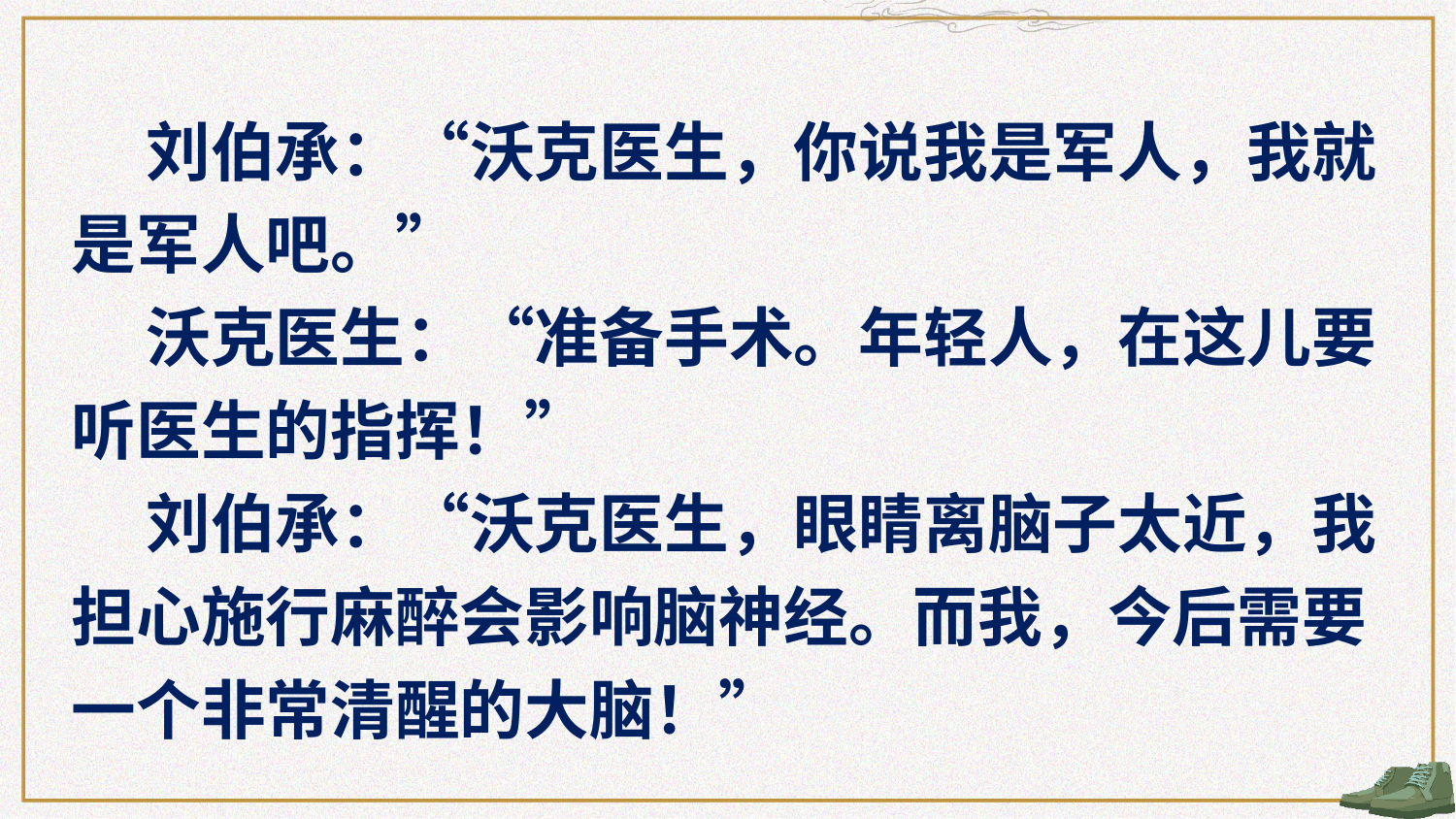

刘伯承：“沃克医生，你说我是军人，我就是军人吧。”
    沃克医生：“准备手术。年轻人，在这儿要听医生的指挥！”
    刘伯承：“沃克医生，眼睛离脑子太近，我担心施行麻醉会影响脑神经。而我，今后需要一个非常清醒的大脑！”